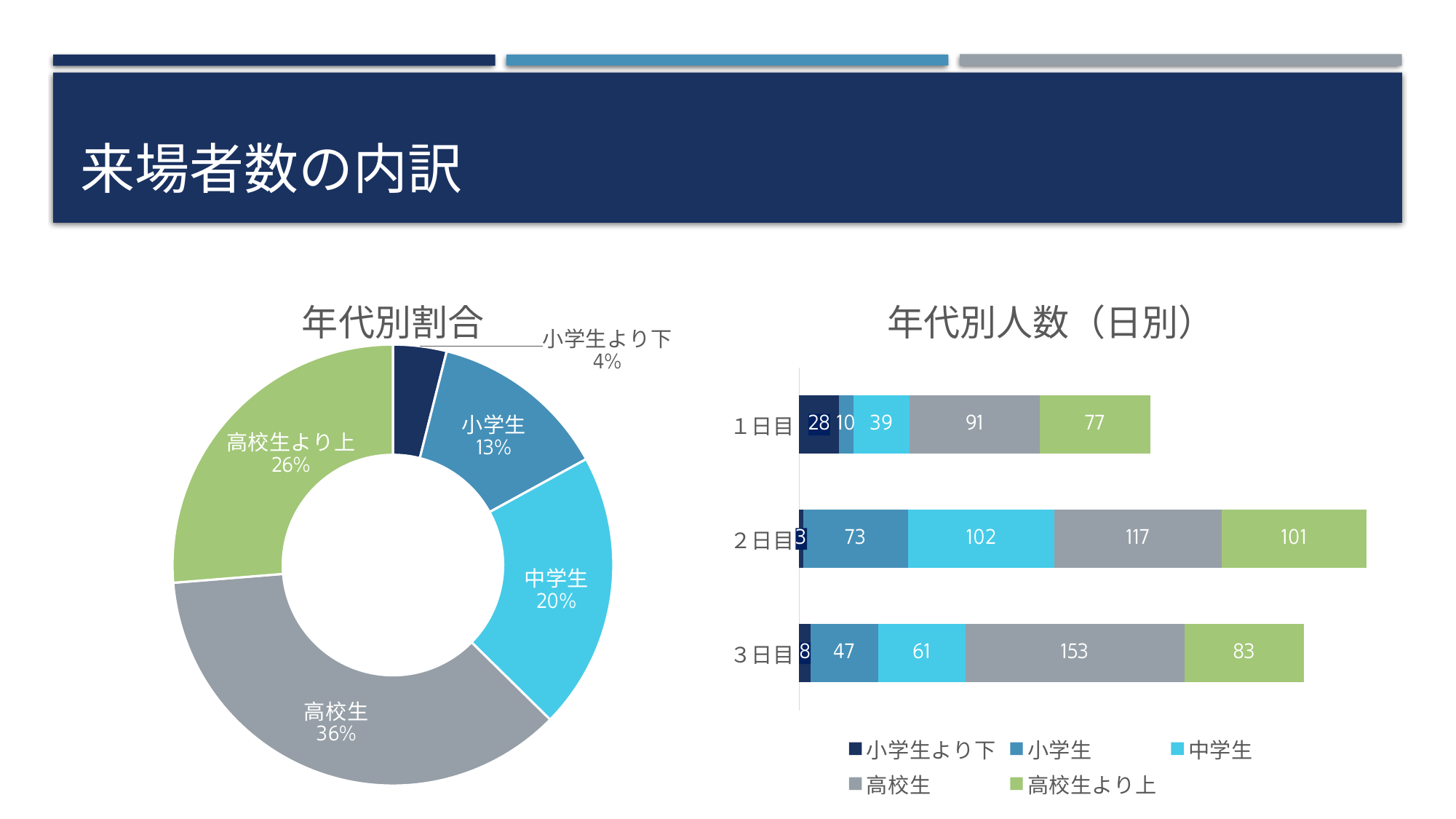

# 来場者数の内訳

### Chart: 年代別割合

| Category |  |
|---|---|
| 小学生より下 | 39.0 |
| 小学生 | 130.0 |
| 中学生 | 202.0 |
| 高校生 | 361.0 |
| 高校生より上 | 261.0 |

### Chart: 年代別人数（日別）

| Category | 小学生より下 | 小学生 | 中学生 | 高校生 | 高校生より上 |
|---|---|---|---|---|---|
| １日目 | 28.0 | 10.0 | 39.0 | 91.0 | 77.0 |
| ２日目 | 3.0 | 73.0 | 102.0 | 117.0 | 101.0 |
| ３日目 | 8.0 | 47.0 | 61.0 | 153.0 | 83.0 |